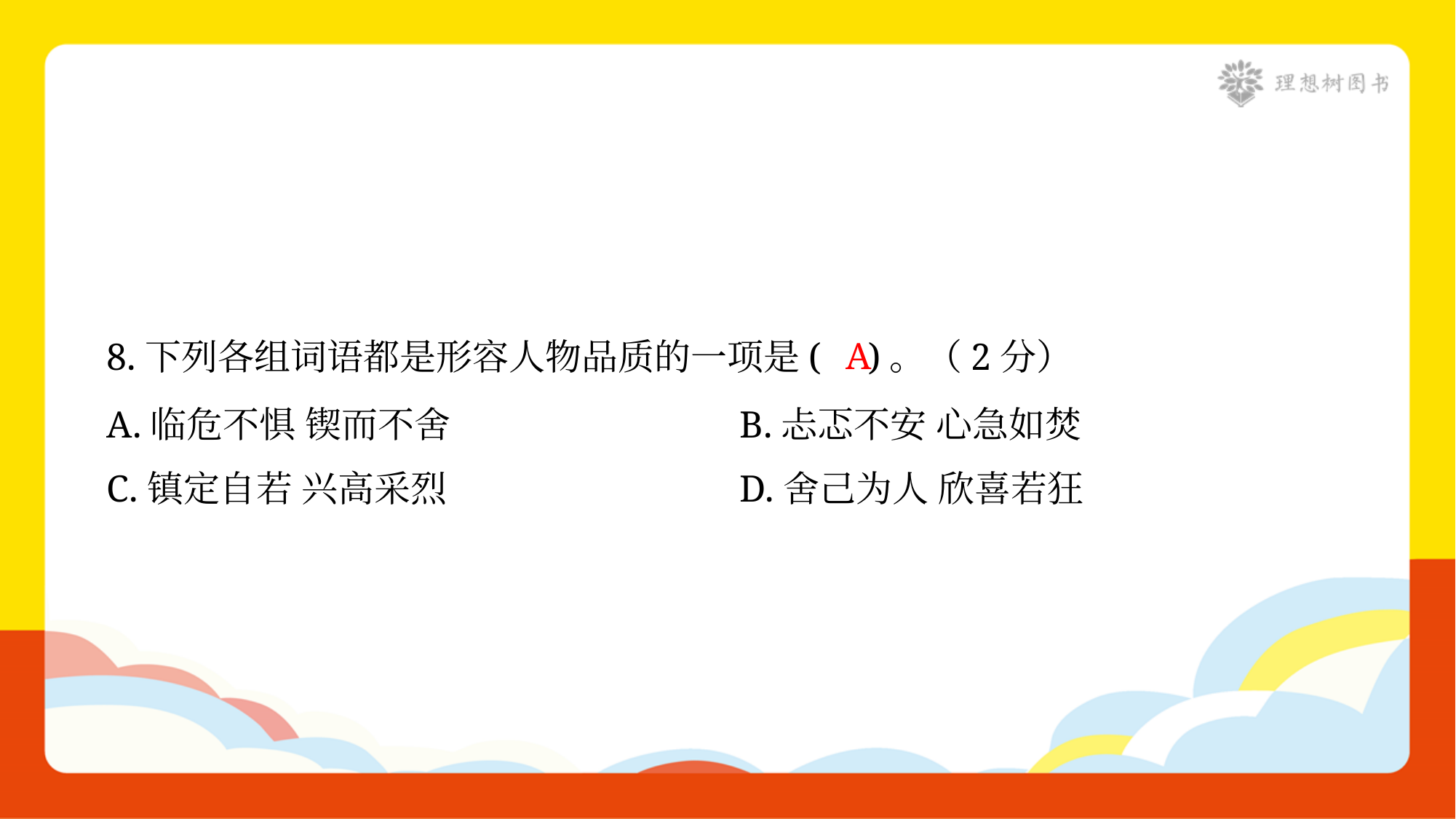

A
8.下列各组词语都是形容人物品质的一项是(     )。（2分）
A.临危不惧 锲而不舍	B.忐忑不安 心急如焚
C.镇定自若 兴高采烈	D.舍己为人 欣喜若狂